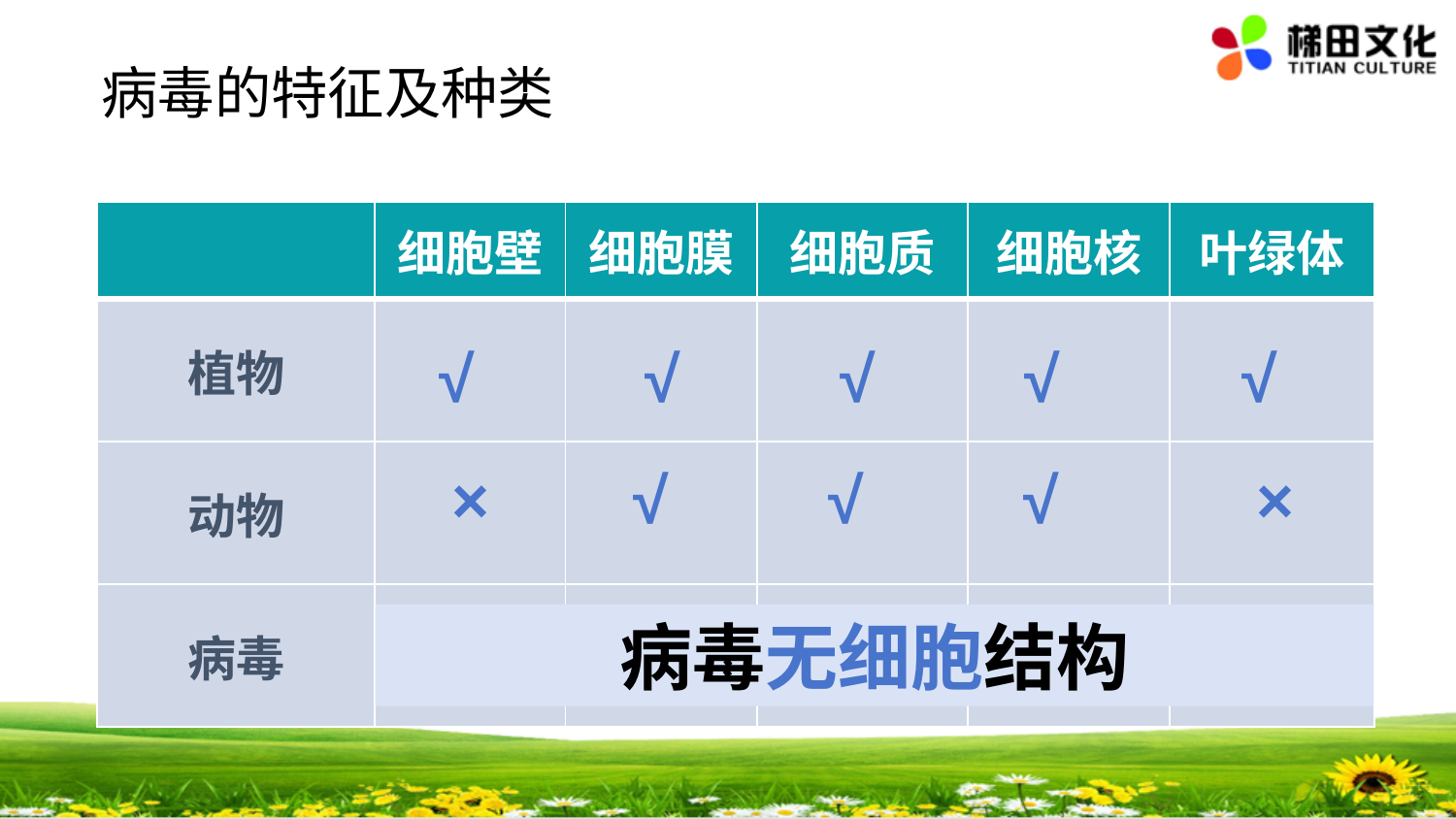

#
病毒的特征及种类
|  | 细胞壁 | 细胞膜 | 细胞质 | 细胞核 | 叶绿体 |
| --- | --- | --- | --- | --- | --- |
| 植物 |  |  |  |  |  |
| 动物 |  |  |  |  |  |
| 病毒 |  |  |  |  |  |
√
√
√
√
√
×
√
√
√
 ×
×
×
×
×
 ×
病毒无细胞结构